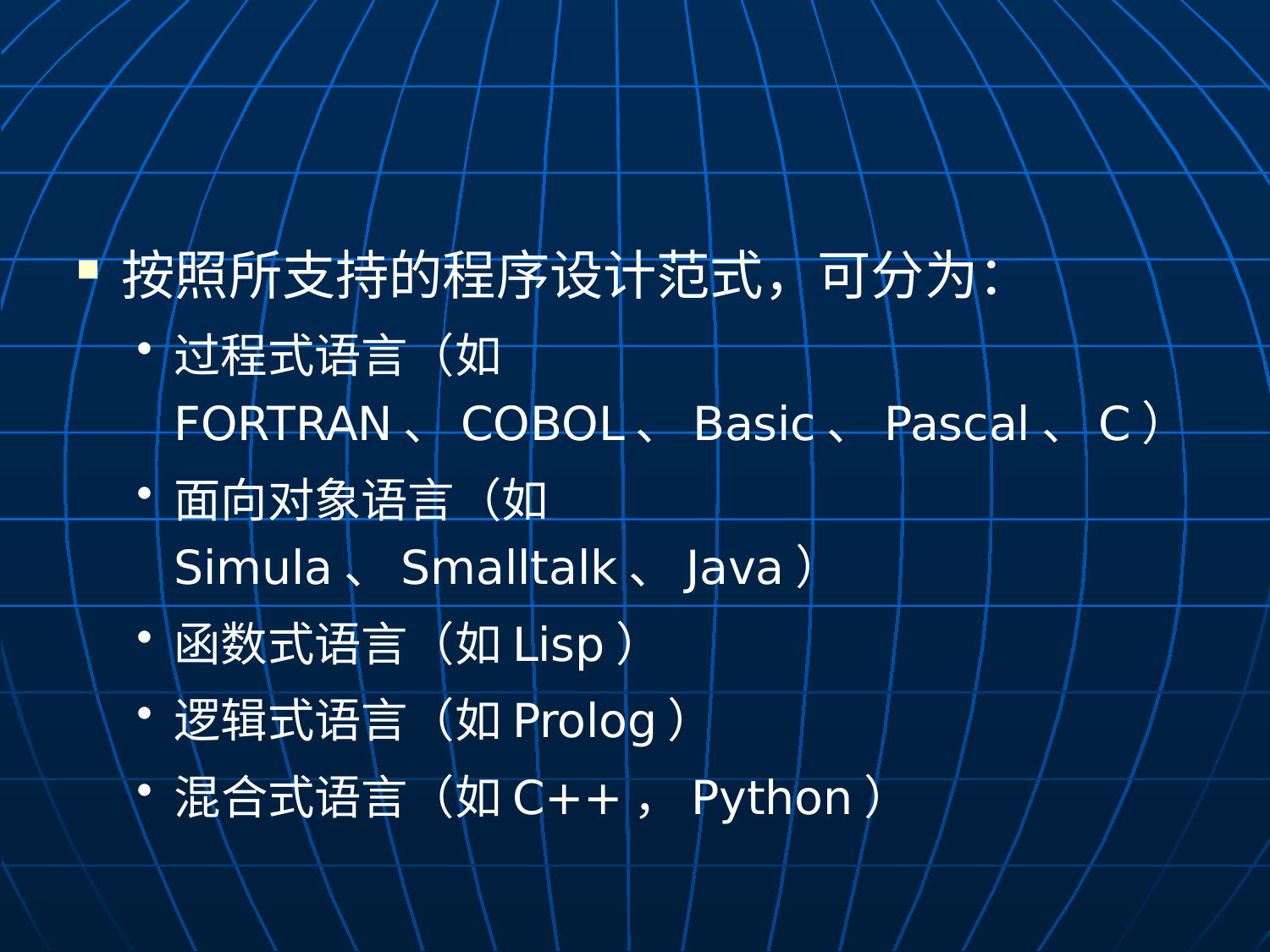

#
按照所支持的程序设计范式，可分为：
过程式语言（如FORTRAN、COBOL、Basic、Pascal、C）
面向对象语言（如Simula、Smalltalk、Java）
函数式语言（如Lisp）
逻辑式语言（如Prolog）
混合式语言（如C++，Python）